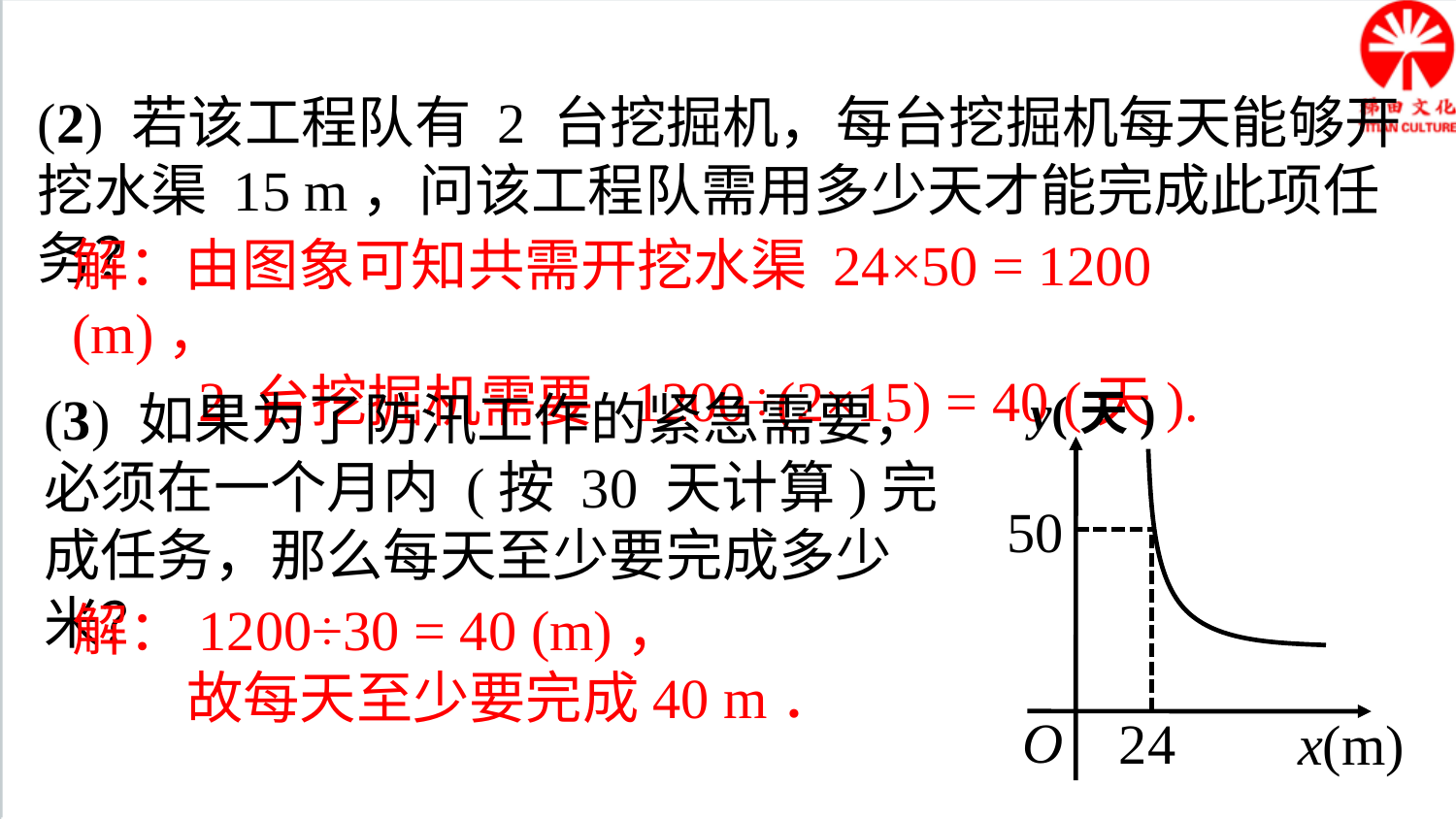

(2) 若该工程队有 2 台挖掘机，每台挖掘机每天能够开挖水渠 15 m，问该工程队需用多少天才能完成此项任务？
解：由图象可知共需开挖水渠 24×50 = 1200 (m)，
         2 台挖掘机需要  1200÷(2×15) = 40 (天).
y(天)

50
O
x(m)
24

(3) 如果为了防汛工作的紧急需要，必须在一个月内 (按 30 天计算)完成任务，那么每天至少要完成多少米？
解：1200÷30 = 40 (m)，
        故每天至少要完成40 m．